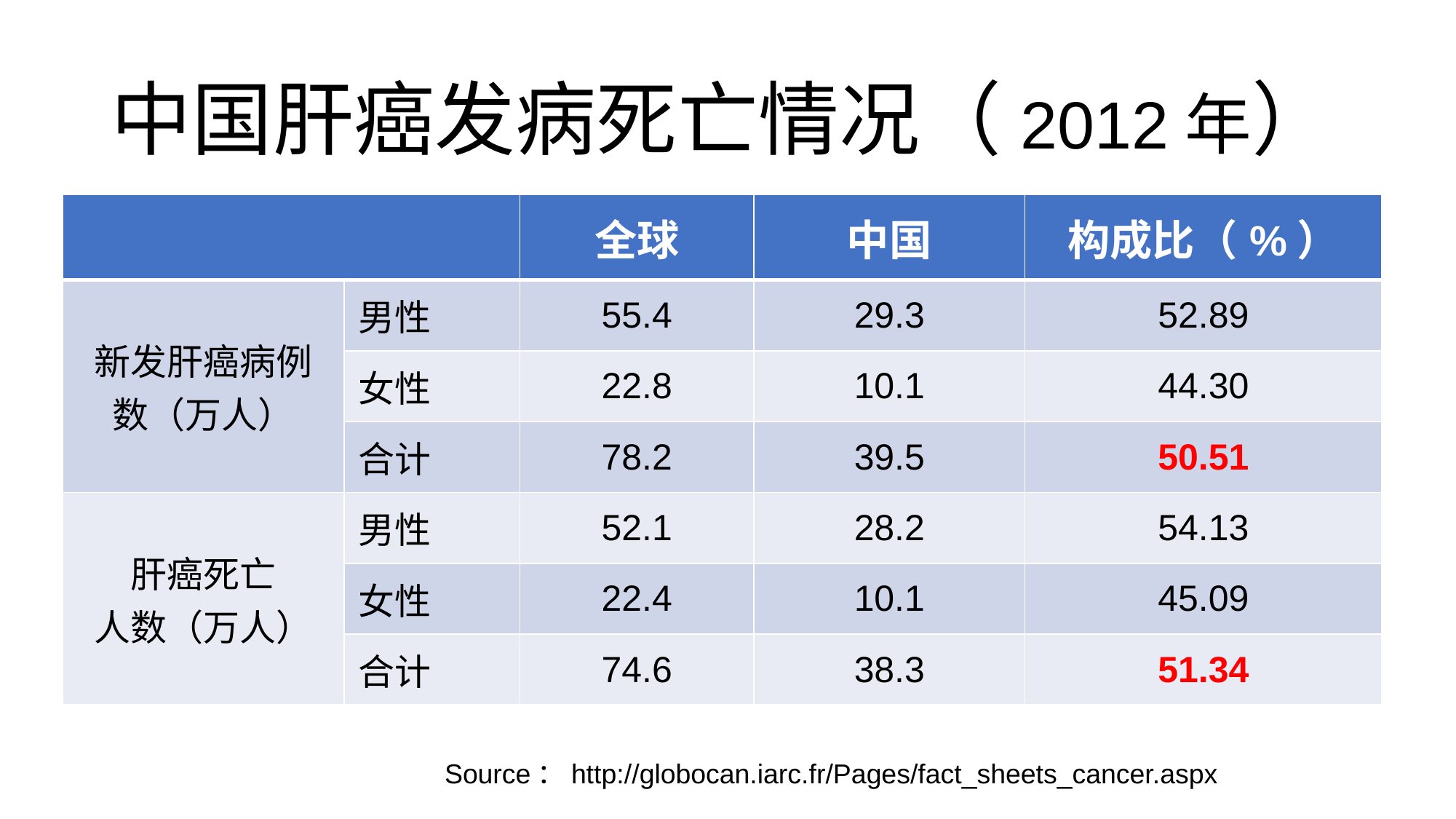

# 中国肝癌发病死亡情况（2012年）
|  |  | 全球 | 中国 | 构成比（%） |
| --- | --- | --- | --- | --- |
| 新发肝癌病例数（万人） | 男性 | 55.4 | 29.3 | 52.89 |
|  | 女性 | 22.8 | 10.1 | 44.30 |
|  | 合计 | 78.2 | 39.5 | 50.51 |
| 肝癌死亡 人数（万人） | 男性 | 52.1 | 28.2 | 54.13 |
|  | 女性 | 22.4 | 10.1 | 45.09 |
|  | 合计 | 74.6 | 38.3 | 51.34 |
Source：http://globocan.iarc.fr/Pages/fact_sheets_cancer.aspx